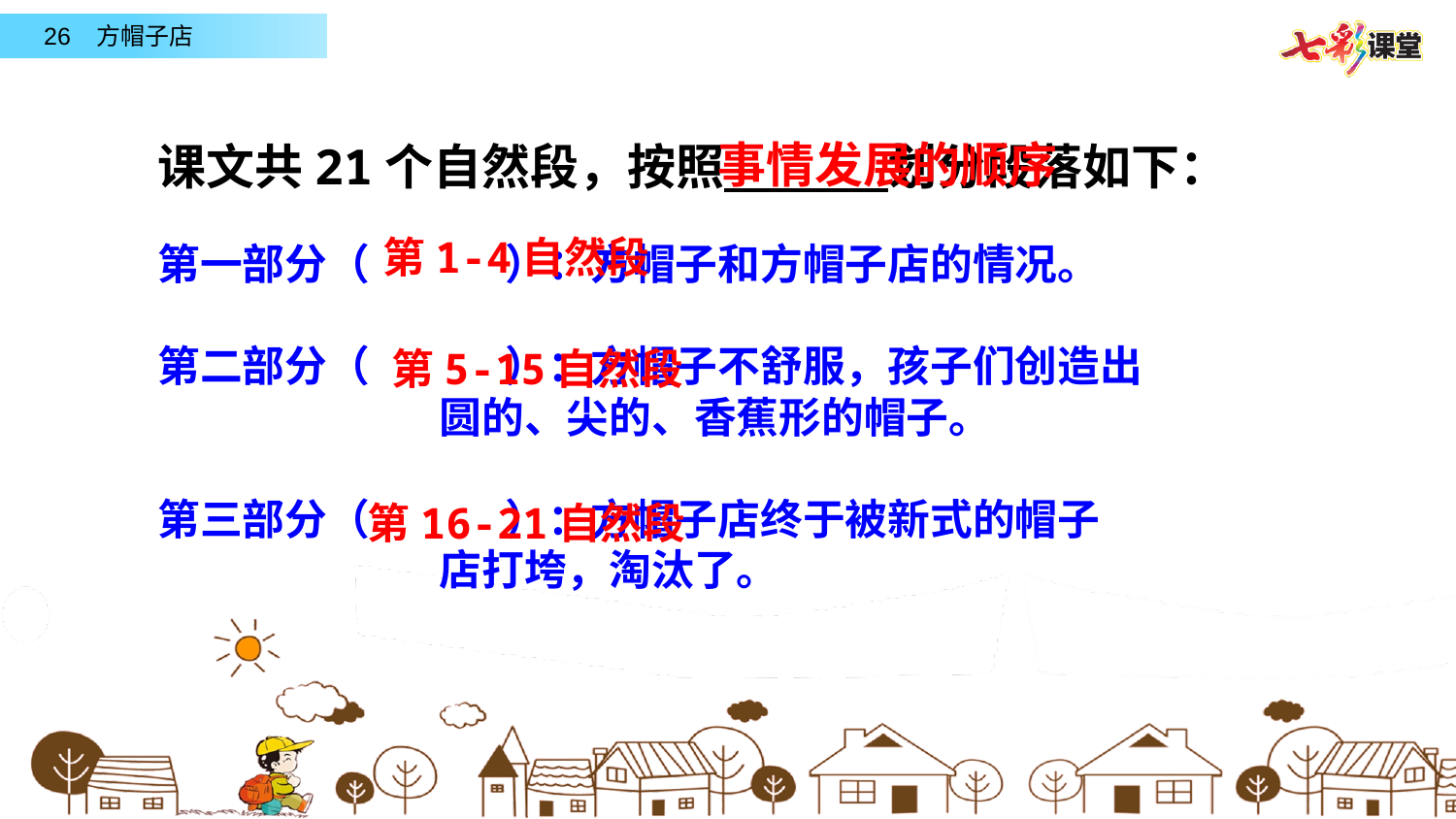

事情发展的顺序
课文共21个自然段，按照               划分段落如下：

第一部分（              ）：方帽子和方帽子店的情况。

第二部分（              ）：方帽子不舒服，孩子们创造出
                            圆的、尖的、香蕉形的帽子。

第三部分（              ）：方帽子店终于被新式的帽子
                            店打垮，淘汰了。
第1-4自然段
第5-15自然段
第16-21自然段